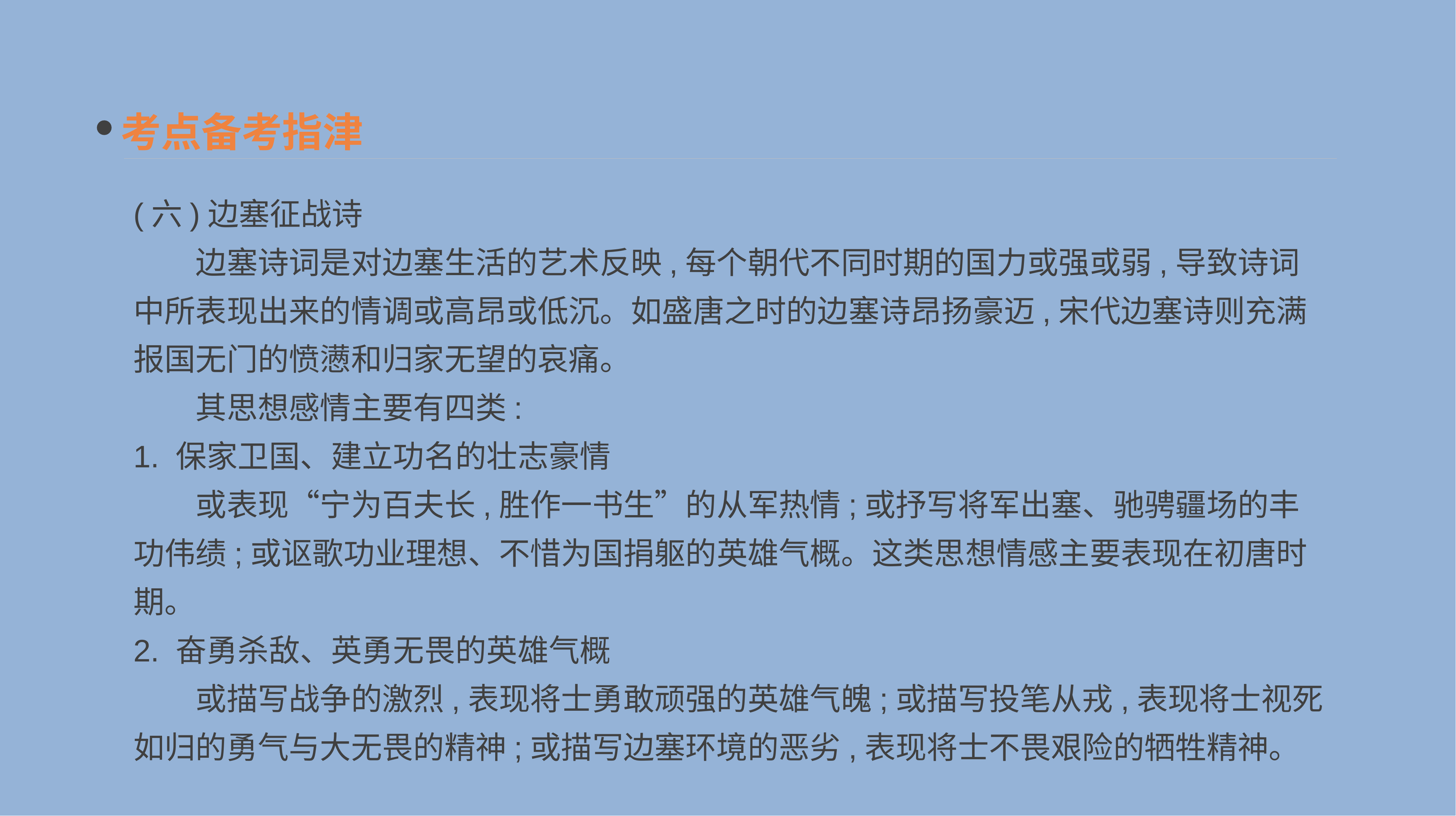

考点备考指津

(六)边塞征战诗
　　边塞诗词是对边塞生活的艺术反映,每个朝代不同时期的国力或强或弱,导致诗词中所表现出来的情调或高昂或低沉。如盛唐之时的边塞诗昂扬豪迈,宋代边塞诗则充满报国无门的愤懑和归家无望的哀痛。
　　其思想感情主要有四类:
1. 保家卫国、建立功名的壮志豪情
　　或表现“宁为百夫长,胜作一书生”的从军热情;或抒写将军出塞、驰骋疆场的丰功伟绩;或讴歌功业理想、不惜为国捐躯的英雄气概。这类思想情感主要表现在初唐时期。
2. 奋勇杀敌、英勇无畏的英雄气概
　　或描写战争的激烈,表现将士勇敢顽强的英雄气魄;或描写投笔从戎,表现将士视死如归的勇气与大无畏的精神;或描写边塞环境的恶劣,表现将士不畏艰险的牺牲精神。